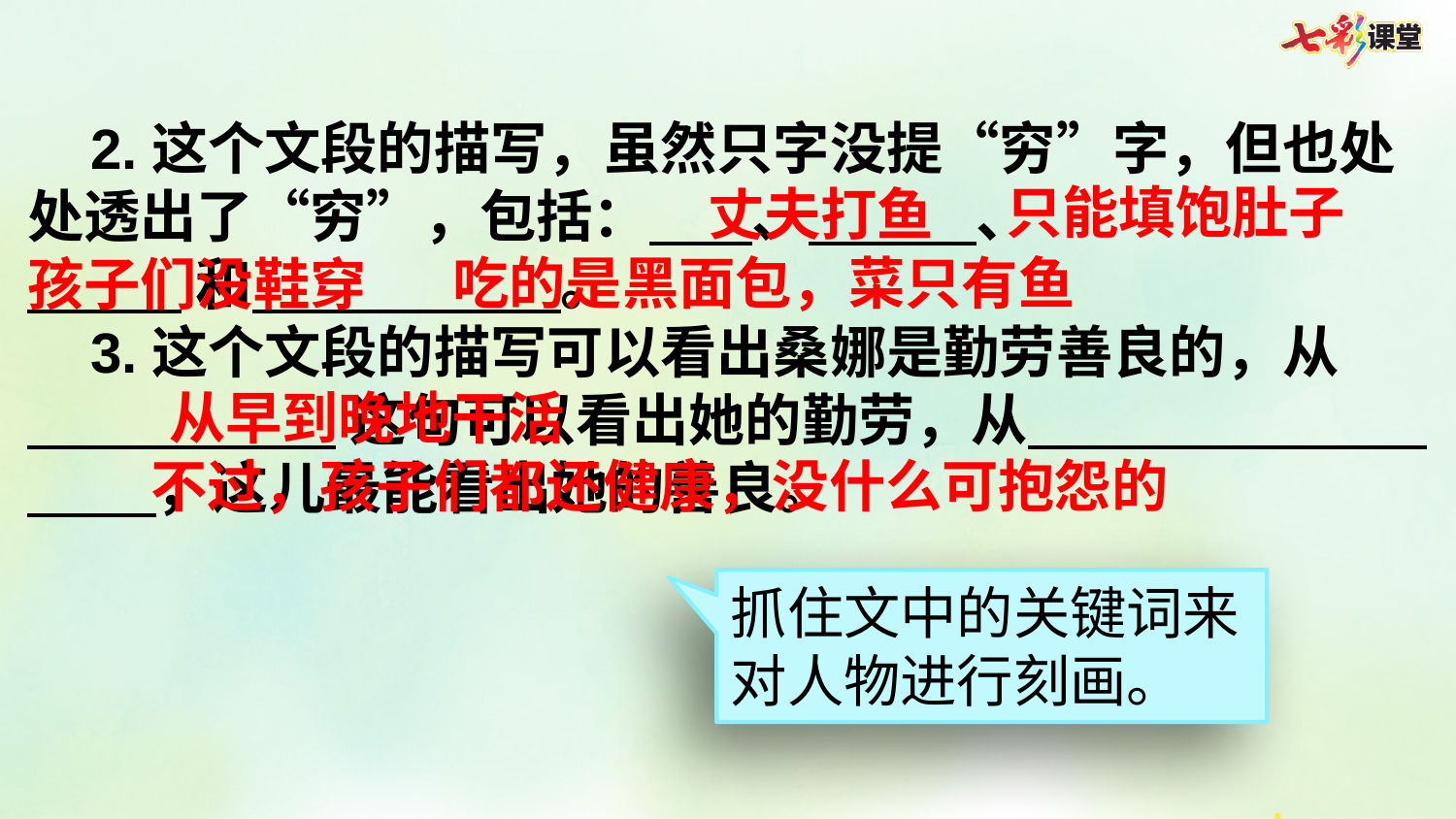

2.这个文段的描写，虽然只字没提“穷”字，但也处处透出了“穷”，包括：        、             、
            和                        。
    3.这个文段的描写可以看出桑娜是勤劳善良的，从
                        这句可以看出她的勤劳，从                                          ，这儿最能看出她的善良。
只能填饱肚子
丈夫打鱼
吃的是黑面包，菜只有鱼
孩子们没鞋穿
从早到晚地干活
不过，孩子们都还健康，没什么可抱怨的

抓住文中的关键词来对人物进行刻画。